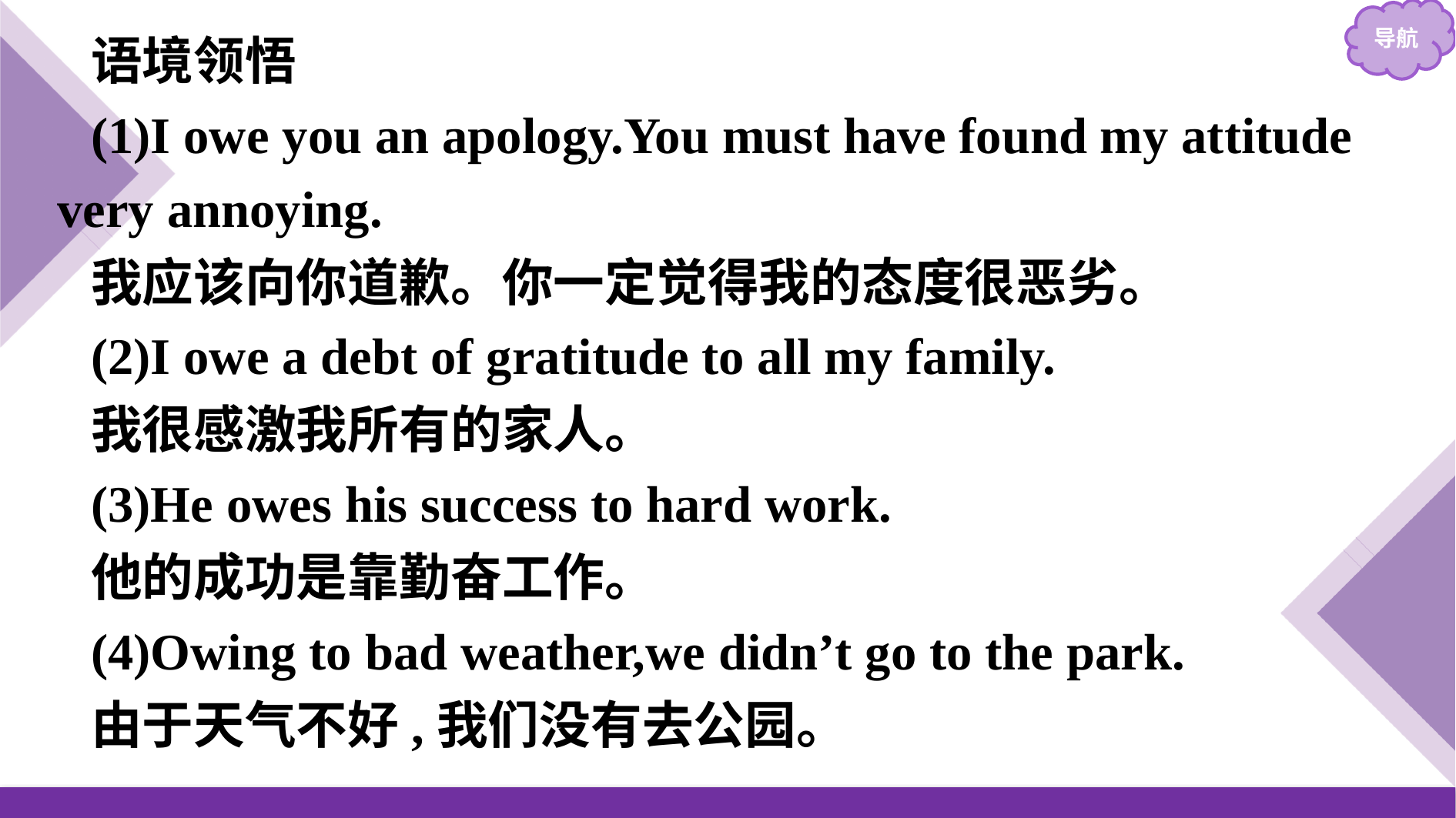

语境领悟
(1)I owe you an apology.You must have found my attitude very annoying.
我应该向你道歉。你一定觉得我的态度很恶劣。
(2)I owe a debt of gratitude to all my family.
我很感激我所有的家人。
(3)He owes his success to hard work.
他的成功是靠勤奋工作。
(4)Owing to bad weather,we didn’t go to the park.
由于天气不好,我们没有去公园。